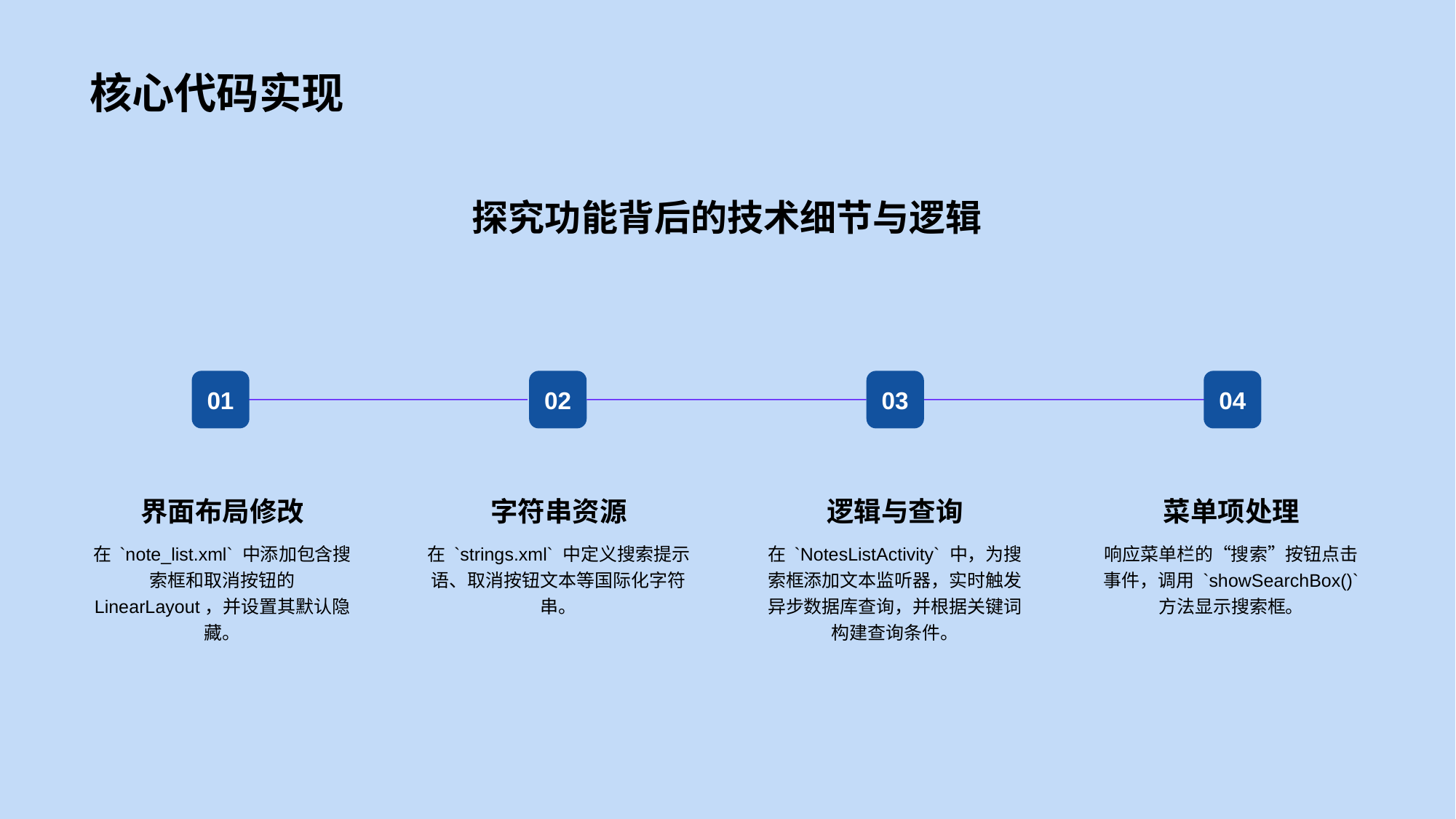

核心代码实现
探究功能背后的技术细节与逻辑
01
界面布局修改
在 `note_list.xml` 中添加包含搜索框和取消按钮的 LinearLayout，并设置其默认隐藏。
02
字符串资源
在 `strings.xml` 中定义搜索提示语、取消按钮文本等国际化字符串。
03
逻辑与查询
在 `NotesListActivity` 中，为搜索框添加文本监听器，实时触发异步数据库查询，并根据关键词构建查询条件。
04
菜单项处理
响应菜单栏的“搜索”按钮点击事件，调用 `showSearchBox()` 方法显示搜索框。